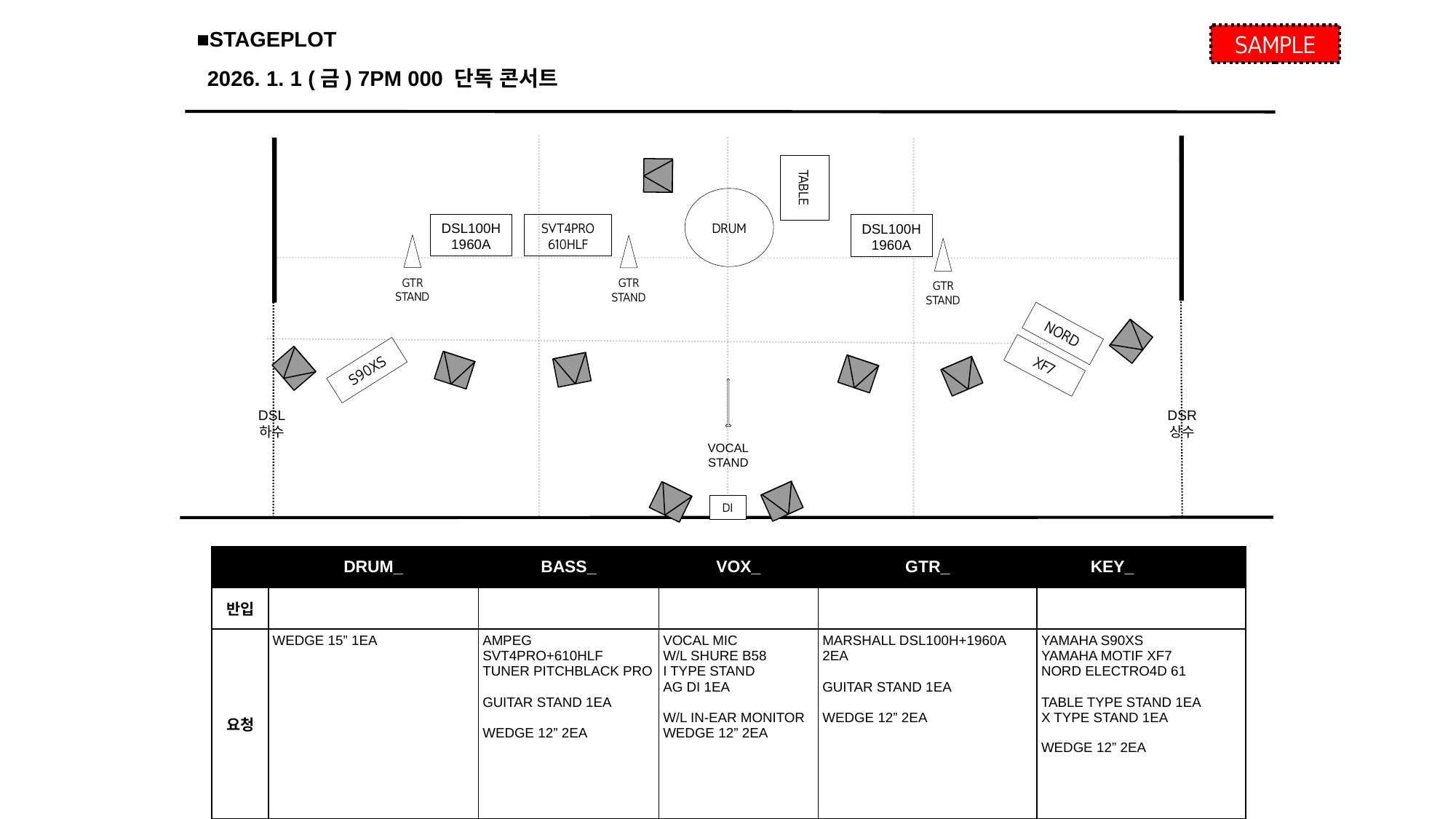

■STAGEPLOT
SAMPLE

2026. 1. 1 (금) 7PM 000 단독 콘서트

TABLE
DRUM
DSL100H
1960A
SVT4PRO
610HLF
DSL100H
1960A

GTR
STAND

GTR
STAND

GTR
STAND

NORD

XF7

S90XS

VOCAL
STAND
DSL
하수
DSR
상수

DI

|  | DRUM\_ | BASS\_ | VOX\_ | GTR\_ | KEY\_ |  |
| --- | --- | --- | --- | --- | --- | --- |
| 반입 |  |  |  |  |  |  |
| 요청 | WEDGE 15” 1EA | AMPEG SVT4PRO+610HLF TUNER PITCHBLACK PRO GUITAR STAND 1EA WEDGE 12” 2EA | VOCAL MIC W/L SHURE B58 I TYPE STAND AG DI 1EA W/L IN-EAR MONITOR WEDGE 12” 2EA | MARSHALL DSL100H+1960A 2EA GUITAR STAND 1EA WEDGE 12” 2EA | YAMAHA S90XS YAMAHA MOTIF XF7 NORD ELECTRO4D 61 TABLE TYPE STAND 1EA X TYPE STAND 1EA WEDGE 12” 2EA |  |